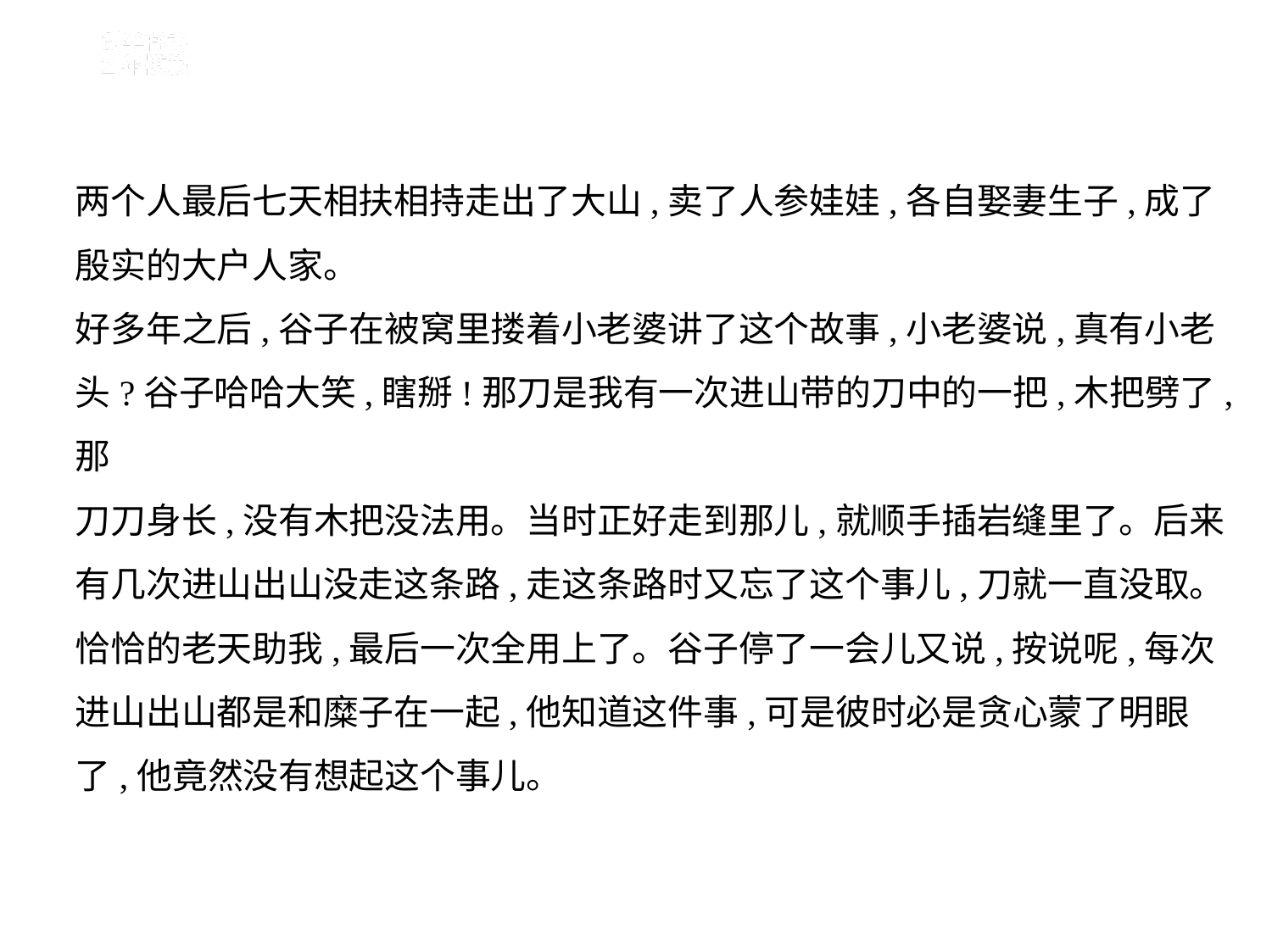

两个人最后七天相扶相持走出了大山,卖了人参娃娃,各自娶妻生子,成了
殷实的大户人家。
好多年之后,谷子在被窝里搂着小老婆讲了这个故事,小老婆说,真有小老
头?谷子哈哈大笑,瞎掰!那刀是我有一次进山带的刀中的一把,木把劈了,那
刀刀身长,没有木把没法用。当时正好走到那儿,就顺手插岩缝里了。后来
有几次进山出山没走这条路,走这条路时又忘了这个事儿,刀就一直没取。
恰恰的老天助我,最后一次全用上了。谷子停了一会儿又说,按说呢,每次
进山出山都是和糜子在一起,他知道这件事,可是彼时必是贪心蒙了明眼
了,他竟然没有想起这个事儿。